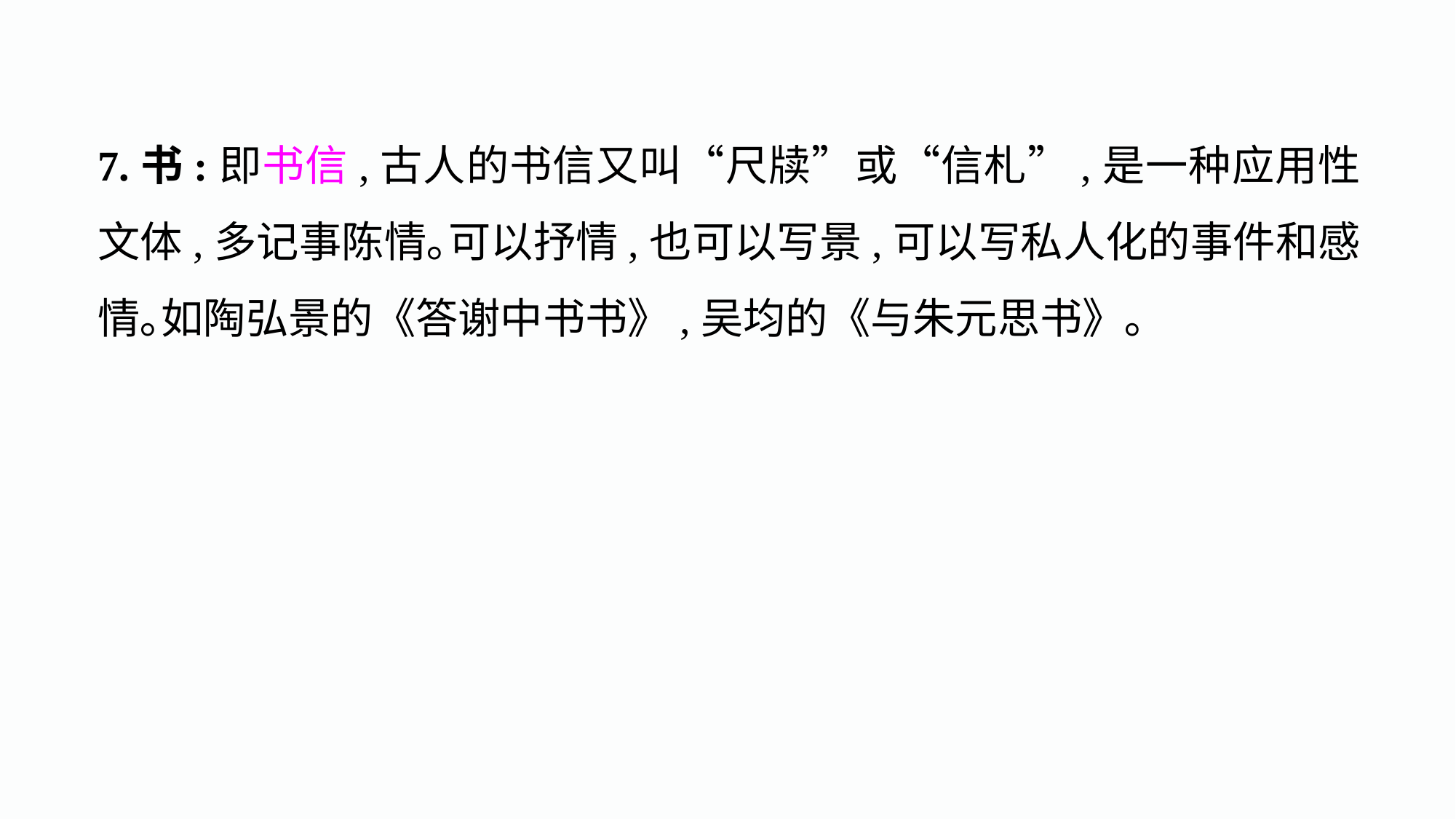

7.书:即书信,古人的书信又叫“尺牍”或“信札”,是一种应用性文体,多记事陈情｡可以抒情,也可以写景,可以写私人化的事件和感情｡如陶弘景的《答谢中书书》,吴均的《与朱元思书》｡